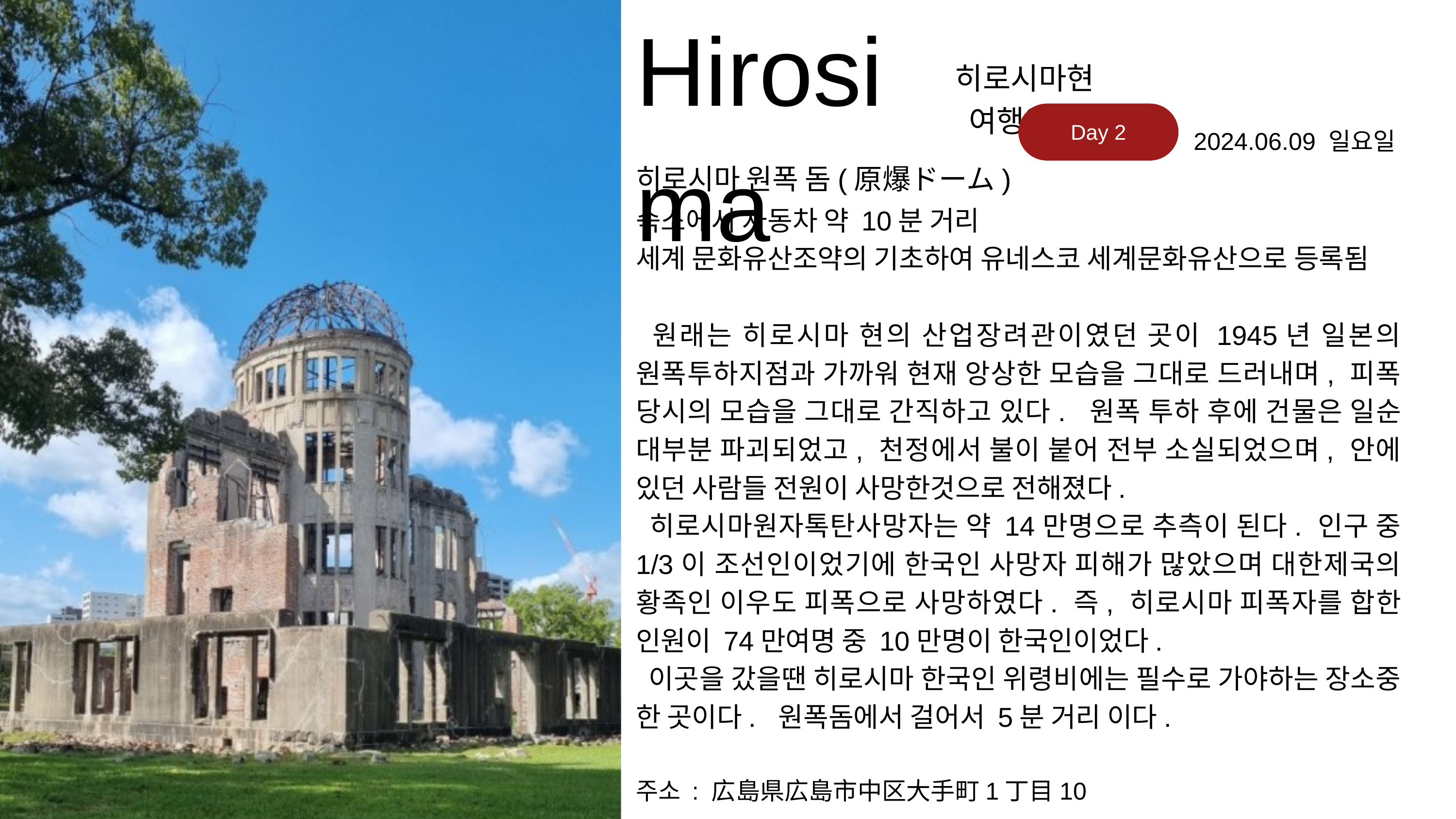

Hirosima
히로시마현 여행일정

Day 2
2024.06.09 일요일
히로시마 원폭 돔(原爆ドーム)
숙소에서 자동차 약 10분 거리
세계 문화유산조약의 기초하여 유네스코 세계문화유산으로 등록됨

 원래는 히로시마 현의 산업장려관이였던 곳이 1945년 일본의 원폭투하지점과 가까워 현재 앙상한 모습을 그대로 드러내며, 피폭 당시의 모습을 그대로 간직하고 있다.  원폭 투하 후에 건물은 일순 대부분 파괴되었고, 천정에서 불이 붙어 전부 소실되었으며, 안에 있던 사람들 전원이 사망한것으로 전해졌다.
 히로시마원자톡탄사망자는 약 14만명으로 추측이 된다. 인구 중 1/3이 조선인이었기에 한국인 사망자 피해가 많았으며 대한제국의 황족인 이우도 피폭으로 사망하였다. 즉, 히로시마 피폭자를 합한 인원이 74만여명 중 10만명이 한국인이었다.
 이곳을 갔을땐 히로시마 한국인 위령비에는 필수로 가야하는 장소중 한 곳이다.  원폭돔에서 걸어서 5분 거리 이다.
주소 : 広島県広島市中区大手町1丁目10